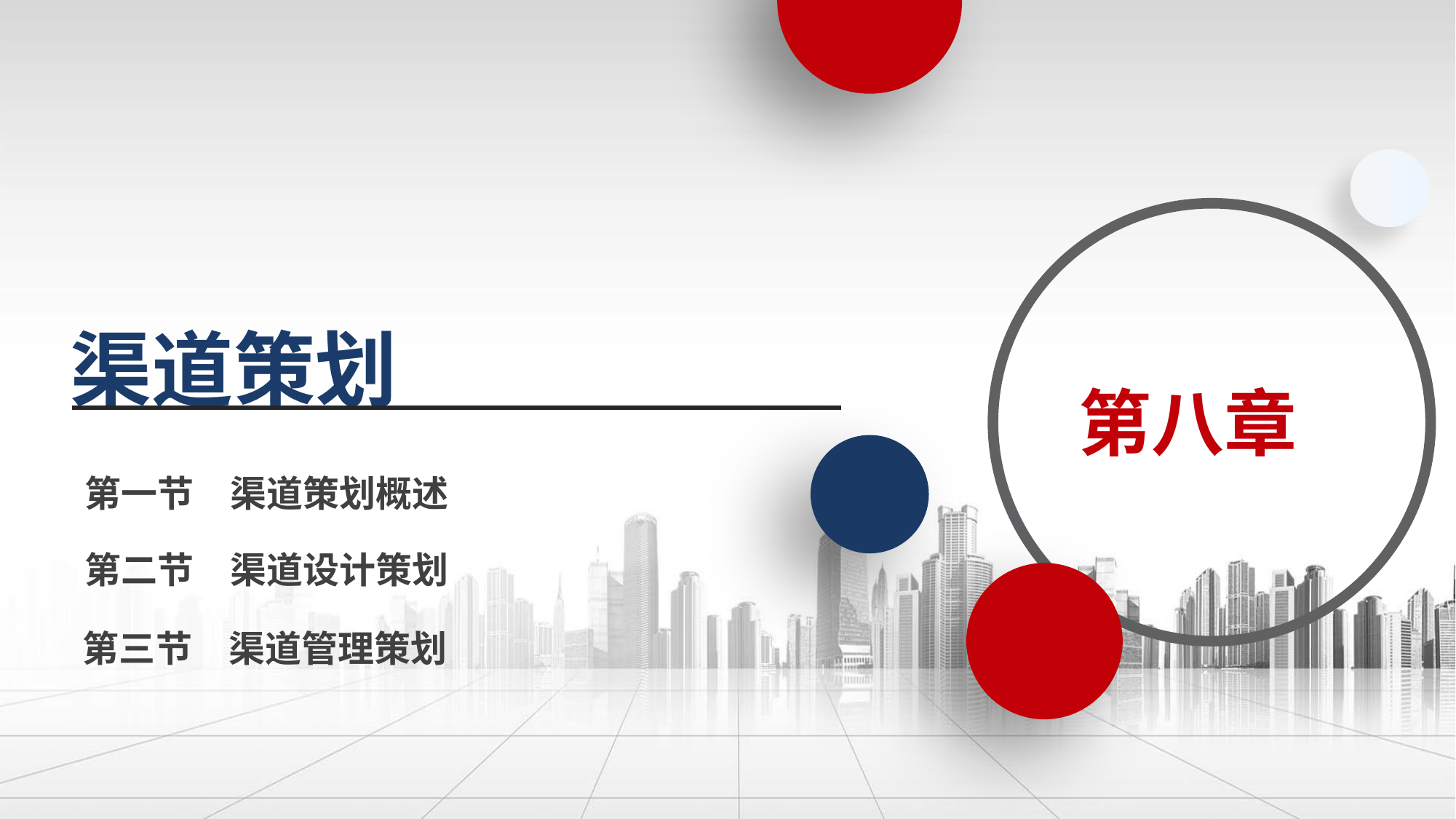

渠道策划
第八章

第一节　渠道策划概述
第二节　渠道设计策划

第三节　渠道管理策划